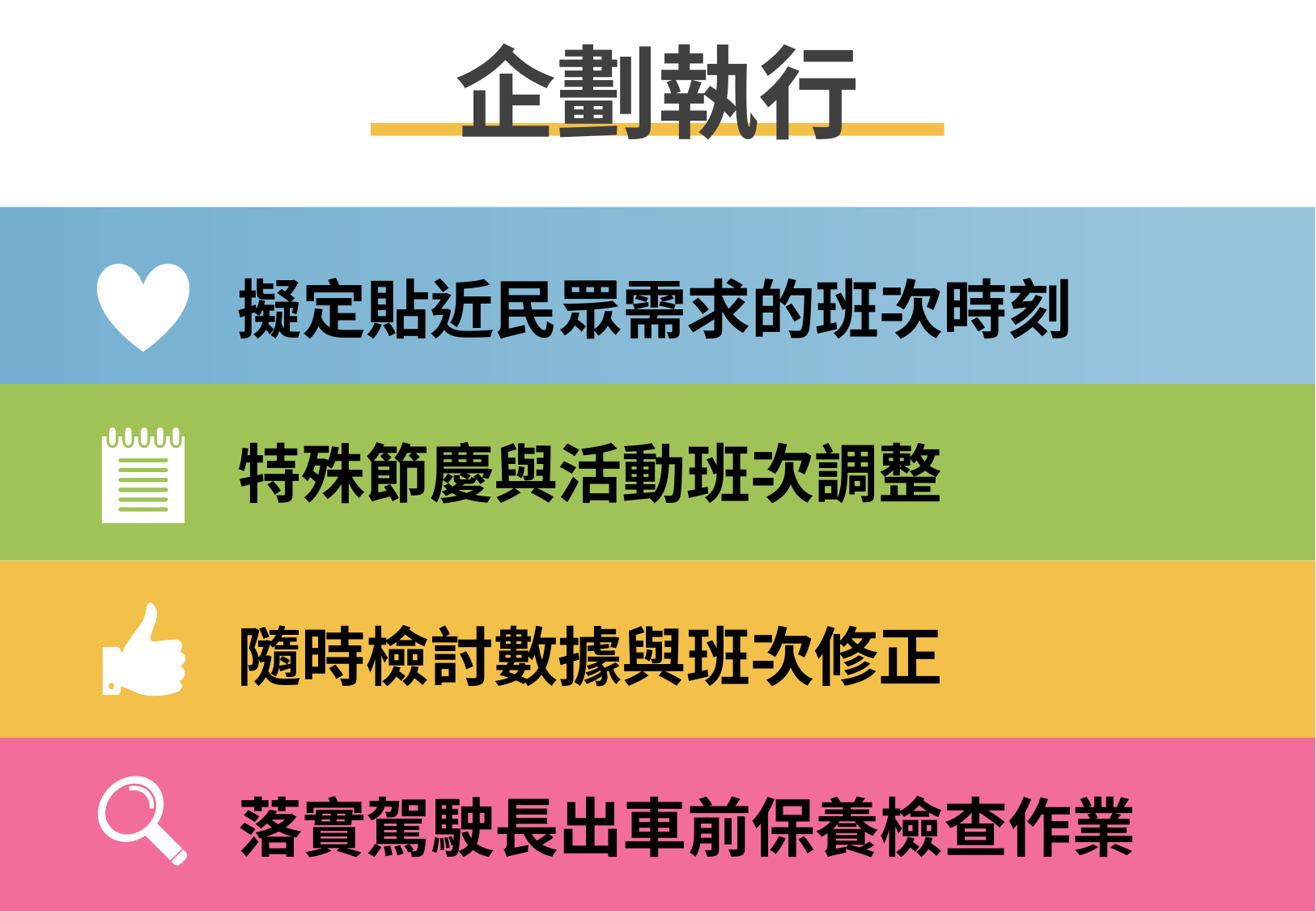

# 企劃執行

擬定貼近民眾需求的班次時刻

特殊節慶與活動班次調整

隨時檢討數據與班次修正

落實駕駛長出車前保養檢查作業